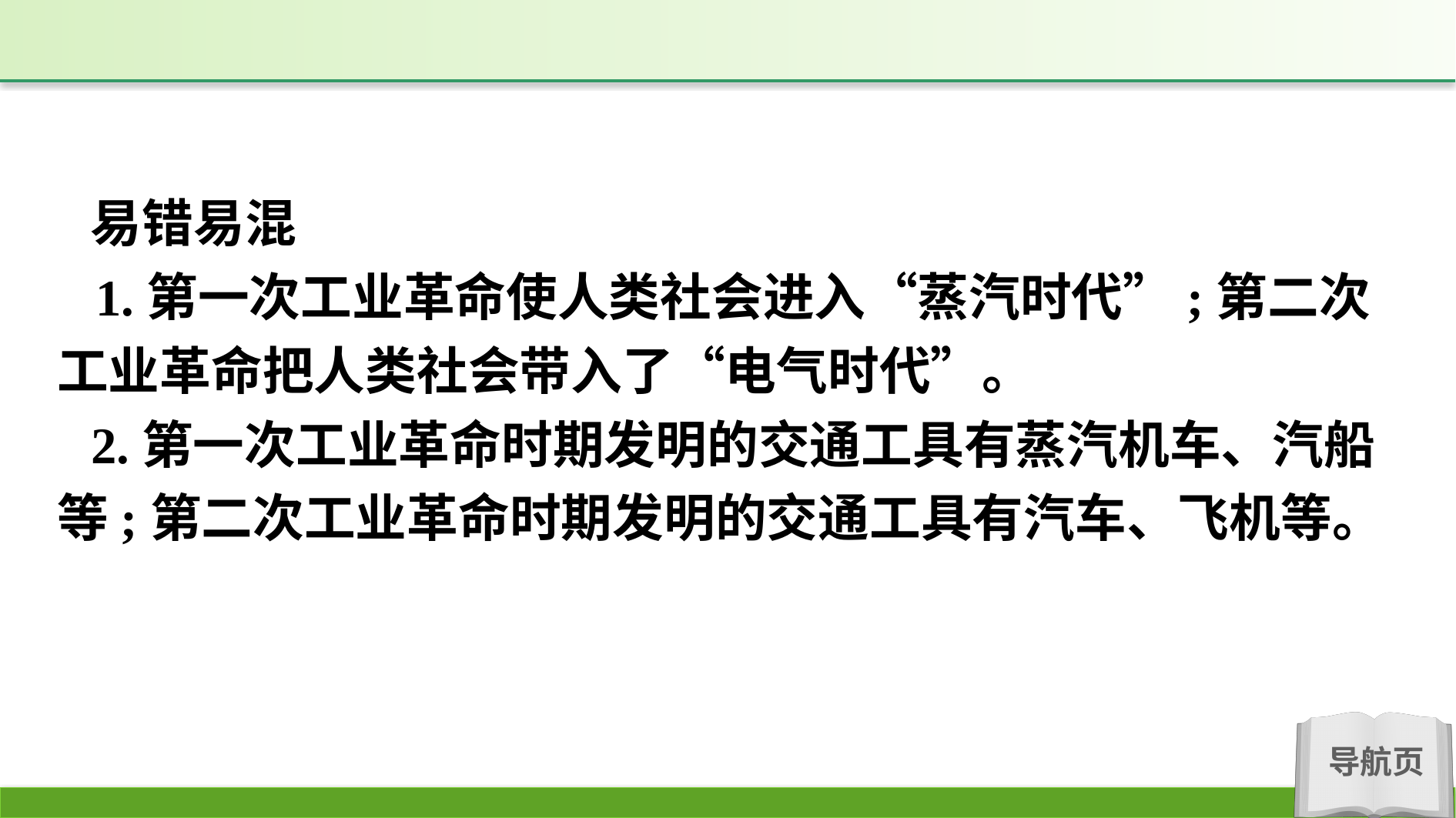

易错易混
1.第一次工业革命使人类社会进入“蒸汽时代”;第二次工业革命把人类社会带入了“电气时代”。
2.第一次工业革命时期发明的交通工具有蒸汽机车、汽船等;第二次工业革命时期发明的交通工具有汽车、飞机等。